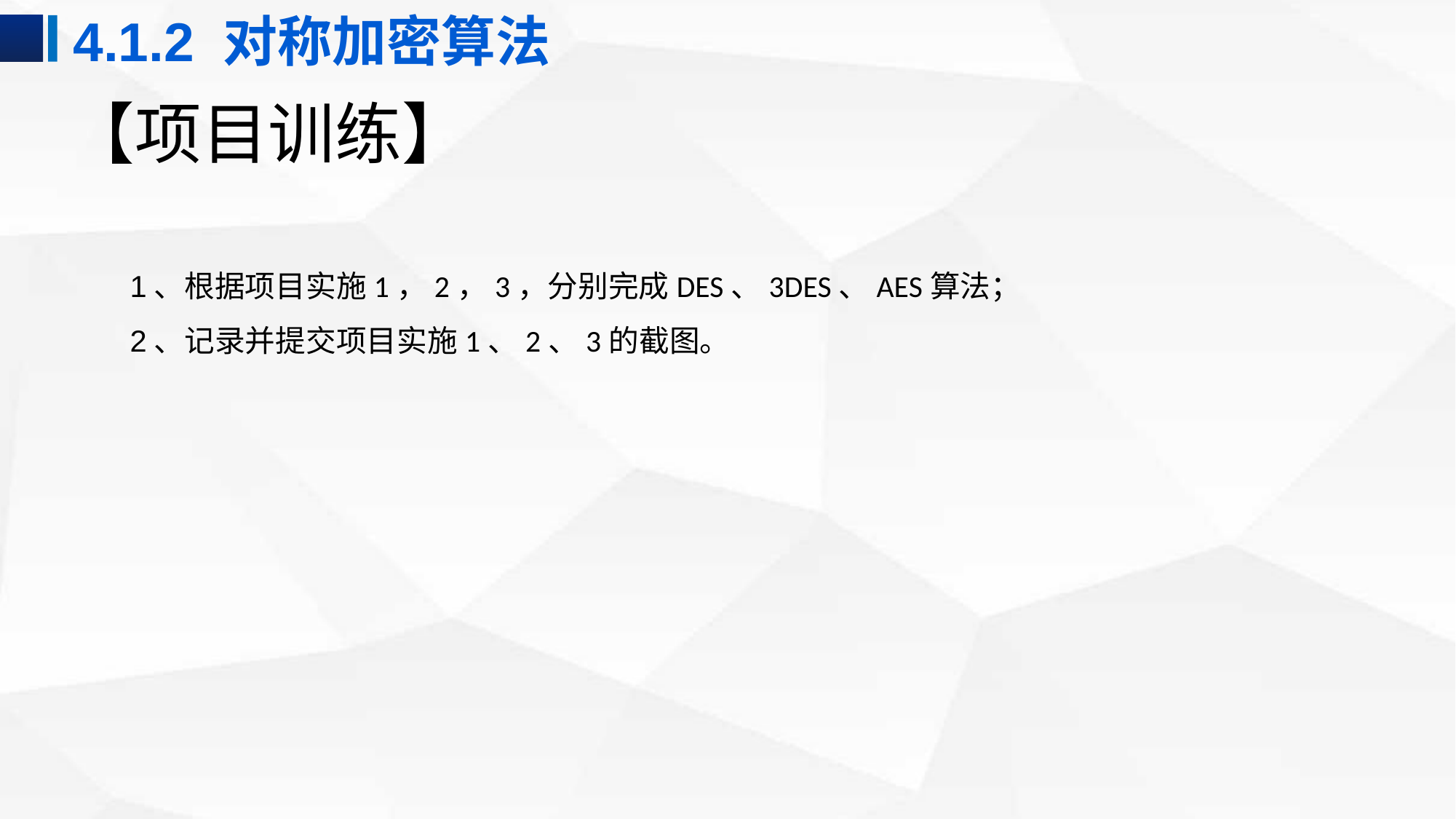

4.1.2 对称加密算法

# 【项目训练】
1、根据项目实施1，2，3，分别完成DES、3DES、AES算法；
2、记录并提交项目实施1、2、3的截图。